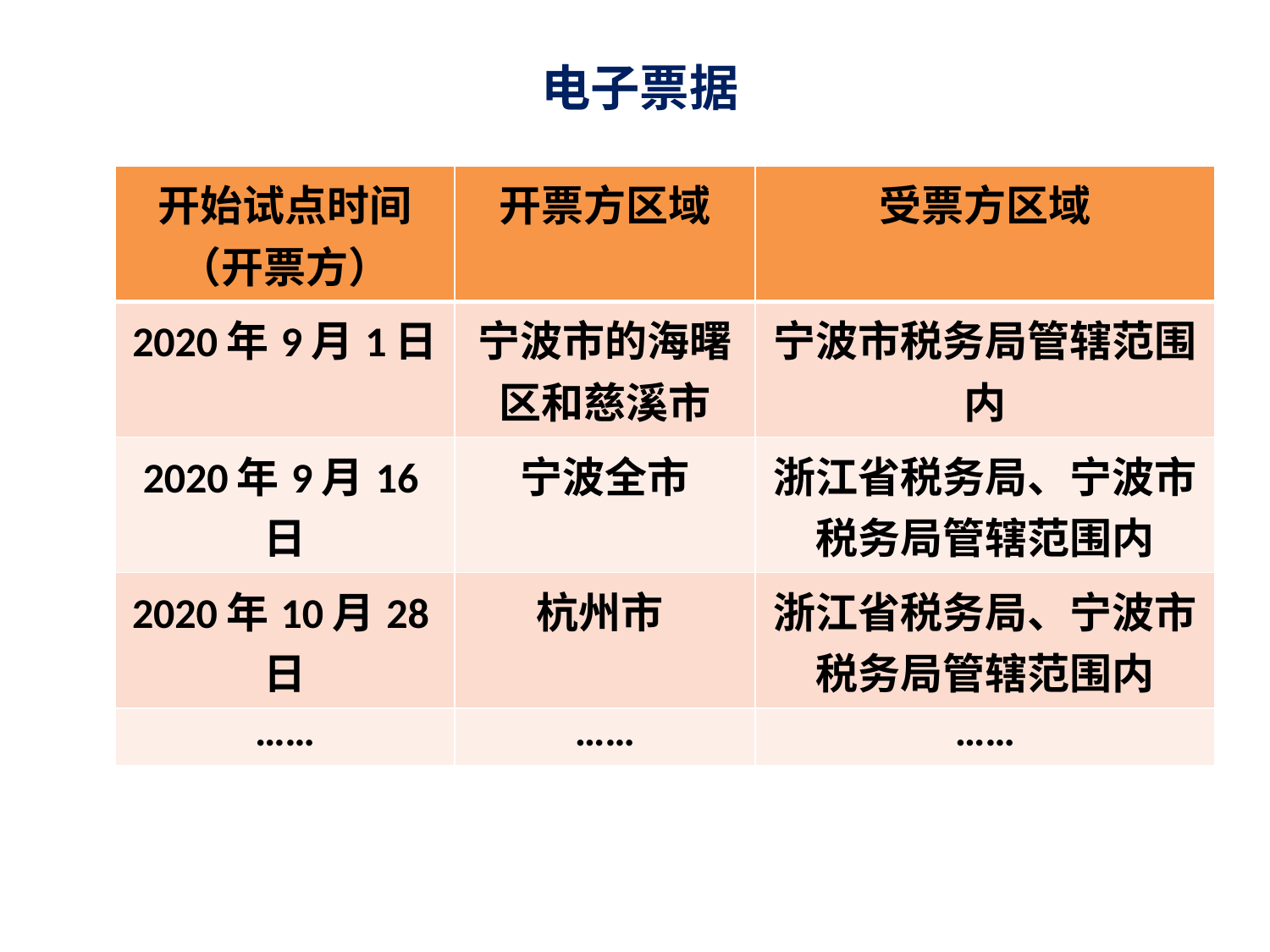

# 电子票据

| 开始试点时间 （开票方） | 开票方区域 | 受票方区域 |
| --- | --- | --- |
| 2020年9月1日 | 宁波市的海曙区和慈溪市 | 宁波市税务局管辖范围内 |
| 2020年9月16日 | 宁波全市 | 浙江省税务局、宁波市税务局管辖范围内 |
| 2020年10月28日 | 杭州市 | 浙江省税务局、宁波市税务局管辖范围内 |
| …… | …… | …… |